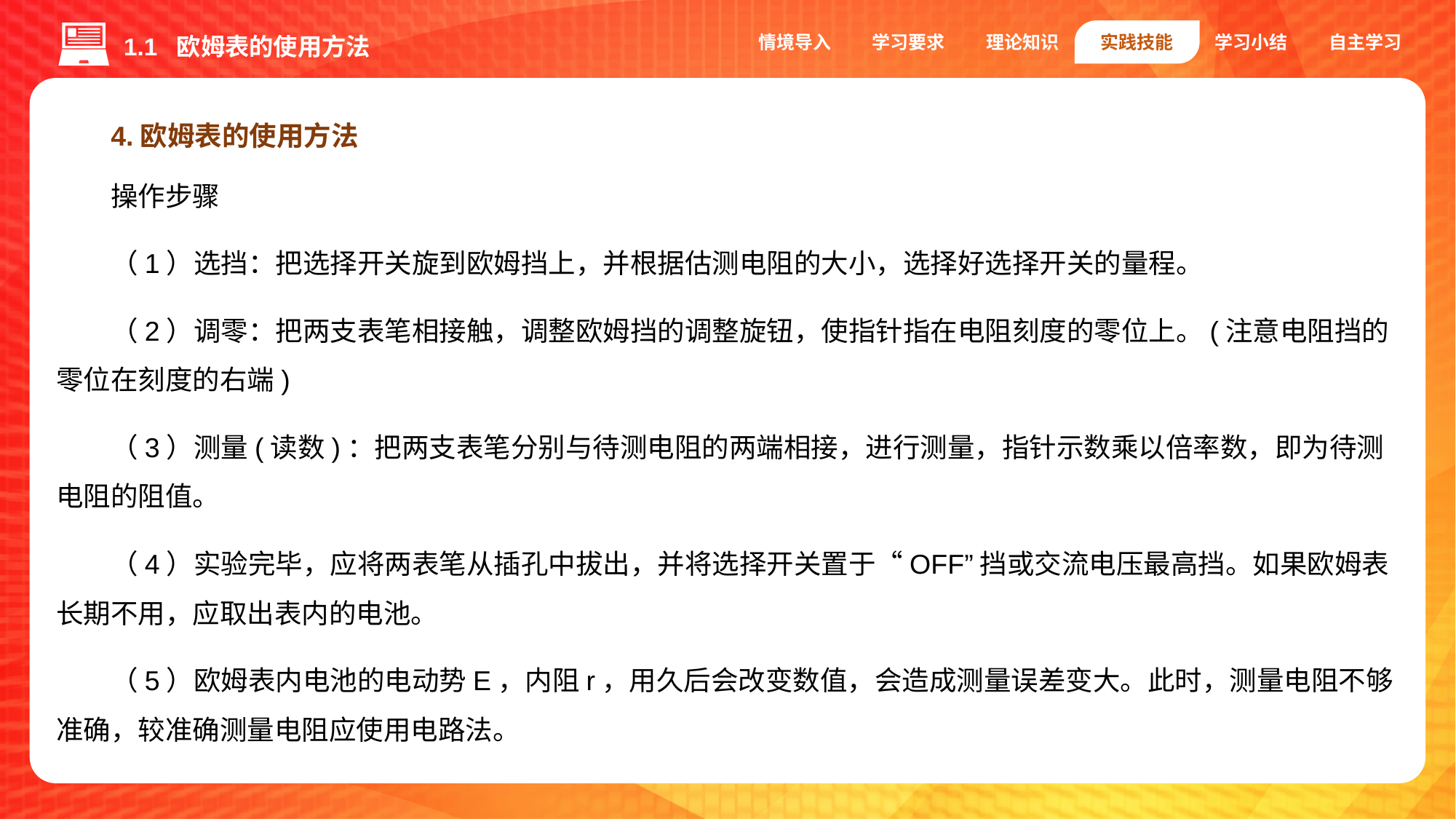

情境导入
学习要求
理论知识
实践技能
学习小结
自主学习

1.1  欧姆表的使用方法

4.欧姆表的使用方法
操作步骤
（1）选挡：把选择开关旋到欧姆挡上，并根据估测电阻的大小，选择好选择开关的量程。
（2）调零：把两支表笔相接触，调整欧姆挡的调整旋钮，使指针指在电阻刻度的零位上。(注意电阻挡的零位在刻度的右端)
（3）测量(读数)：把两支表笔分别与待测电阻的两端相接，进行测量，指针示数乘以倍率数，即为待测电阻的阻值。
（4）实验完毕，应将两表笔从插孔中拔出，并将选择开关置于“OFF”挡或交流电压最高挡。如果欧姆表长期不用，应取出表内的电池。
（5）欧姆表内电池的电动势E，内阻r，用久后会改变数值，会造成测量误差变大。此时，测量电阻不够准确，较准确测量电阻应使用电路法。